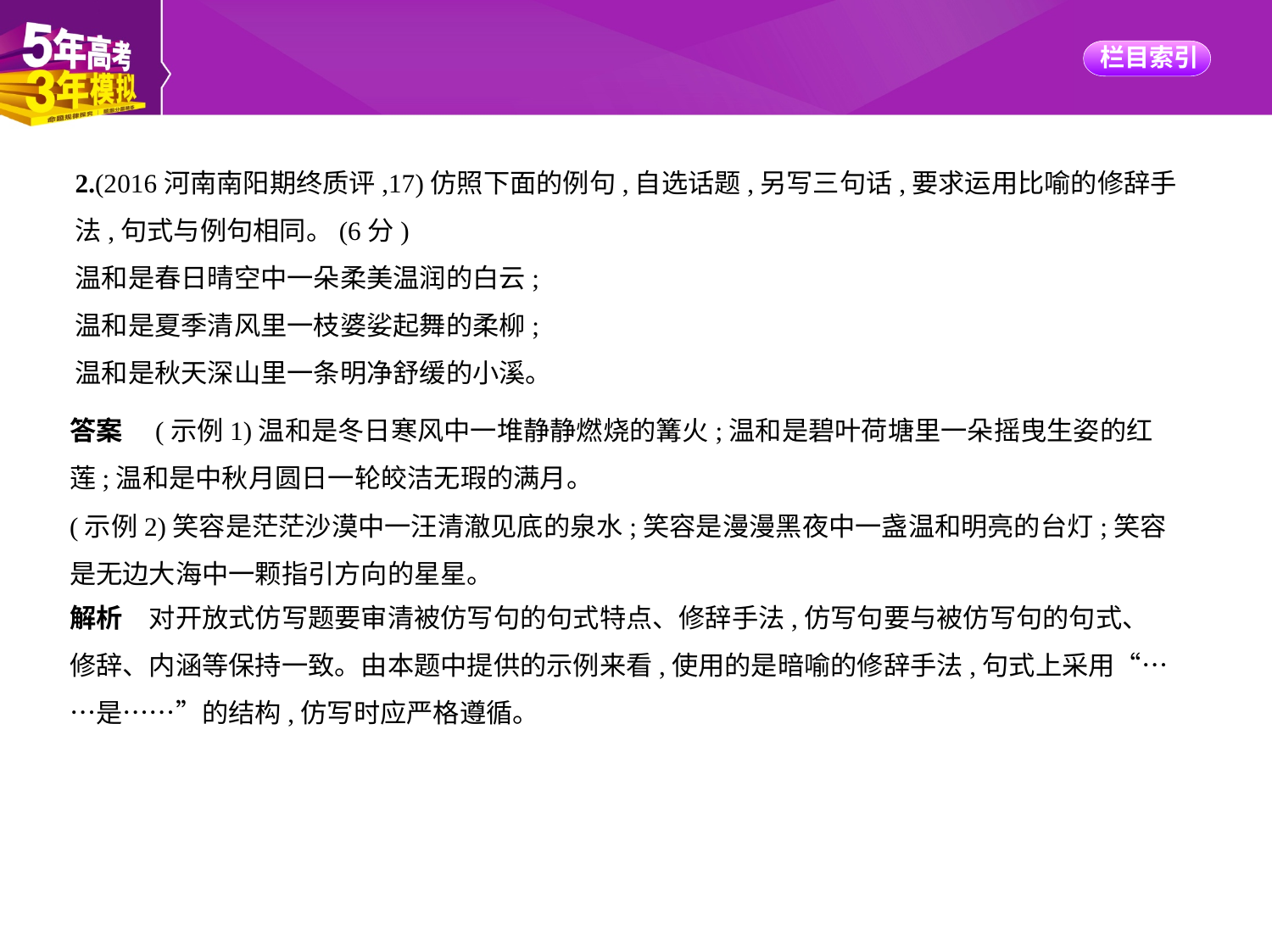

2.(2016河南南阳期终质评,17)仿照下面的例句,自选话题,另写三句话,要求运用比喻的修辞手
法,句式与例句相同。(6分)
温和是春日晴空中一朵柔美温润的白云;
温和是夏季清风里一枝婆娑起舞的柔柳;
温和是秋天深山里一条明净舒缓的小溪。
答案　(示例1)温和是冬日寒风中一堆静静燃烧的篝火;温和是碧叶荷塘里一朵摇曳生姿的红
莲;温和是中秋月圆日一轮皎洁无瑕的满月。
(示例2)笑容是茫茫沙漠中一汪清澈见底的泉水;笑容是漫漫黑夜中一盏温和明亮的台灯;笑容
是无边大海中一颗指引方向的星星。
解析　对开放式仿写题要审清被仿写句的句式特点、修辞手法,仿写句要与被仿写句的句式、
修辞、内涵等保持一致。由本题中提供的示例来看,使用的是暗喻的修辞手法,句式上采用“…
…是……”的结构,仿写时应严格遵循。